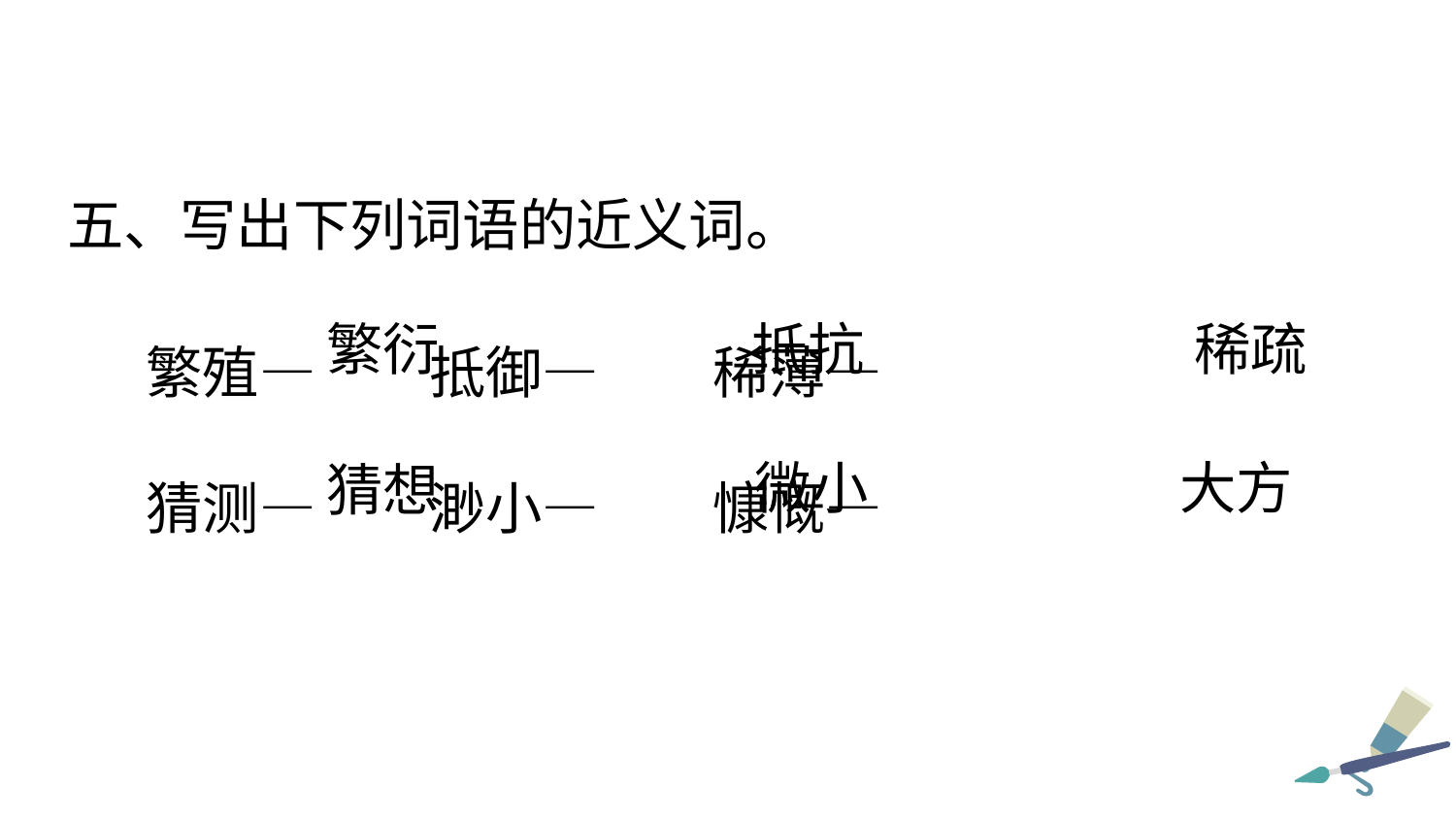

五、写出下列词语的近义词。
繁殖—         抵御—         稀薄—
猜测—         渺小—         慷慨—
繁衍
抵抗
稀疏
微小
大方
猜想